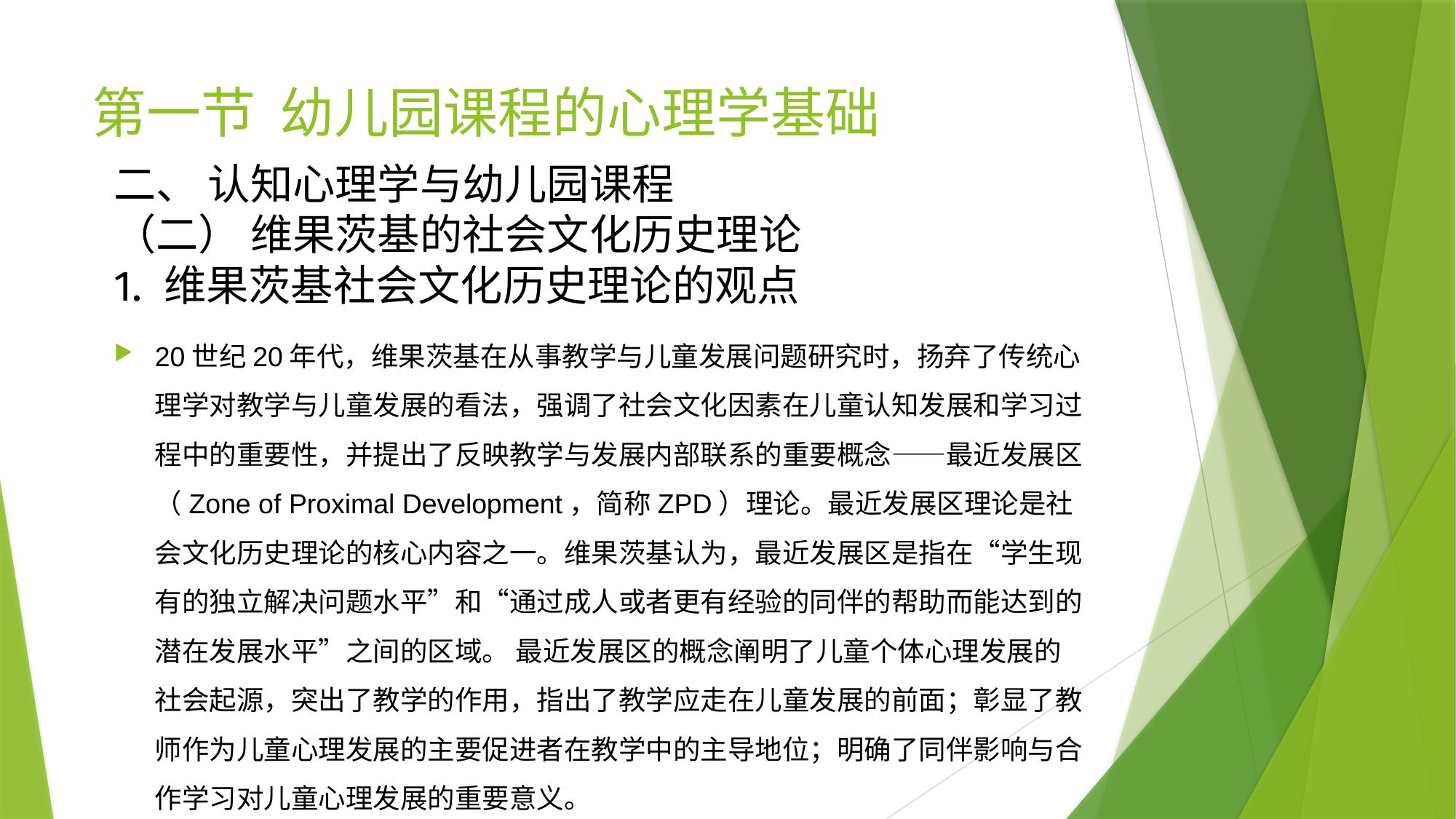

# 第一节  幼儿园课程的心理学基础
二、 认知心理学与幼儿园课程
（二） 维果茨基的社会文化历史理论
1. 维果茨基社会文化历史理论的观点
20世纪20年代，维果茨基在从事教学与儿童发展问题研究时，扬弃了传统心理学对教学与儿童发展的看法，强调了社会文化因素在儿童认知发展和学习过程中的重要性，并提出了反映教学与发展内部联系的重要概念——最近发展区（Zone of Proximal Development，简称ZPD）理论。最近发展区理论是社会文化历史理论的核心内容之一。维果茨基认为，最近发展区是指在“学生现有的独立解决问题水平”和“通过成人或者更有经验的同伴的帮助而能达到的潜在发展水平”之间的区域。 最近发展区的概念阐明了儿童个体心理发展的社会起源，突出了教学的作用，指出了教学应走在儿童发展的前面；彰显了教师作为儿童心理发展的主要促进者在教学中的主导地位；明确了同伴影响与合作学习对儿童心理发展的重要意义。